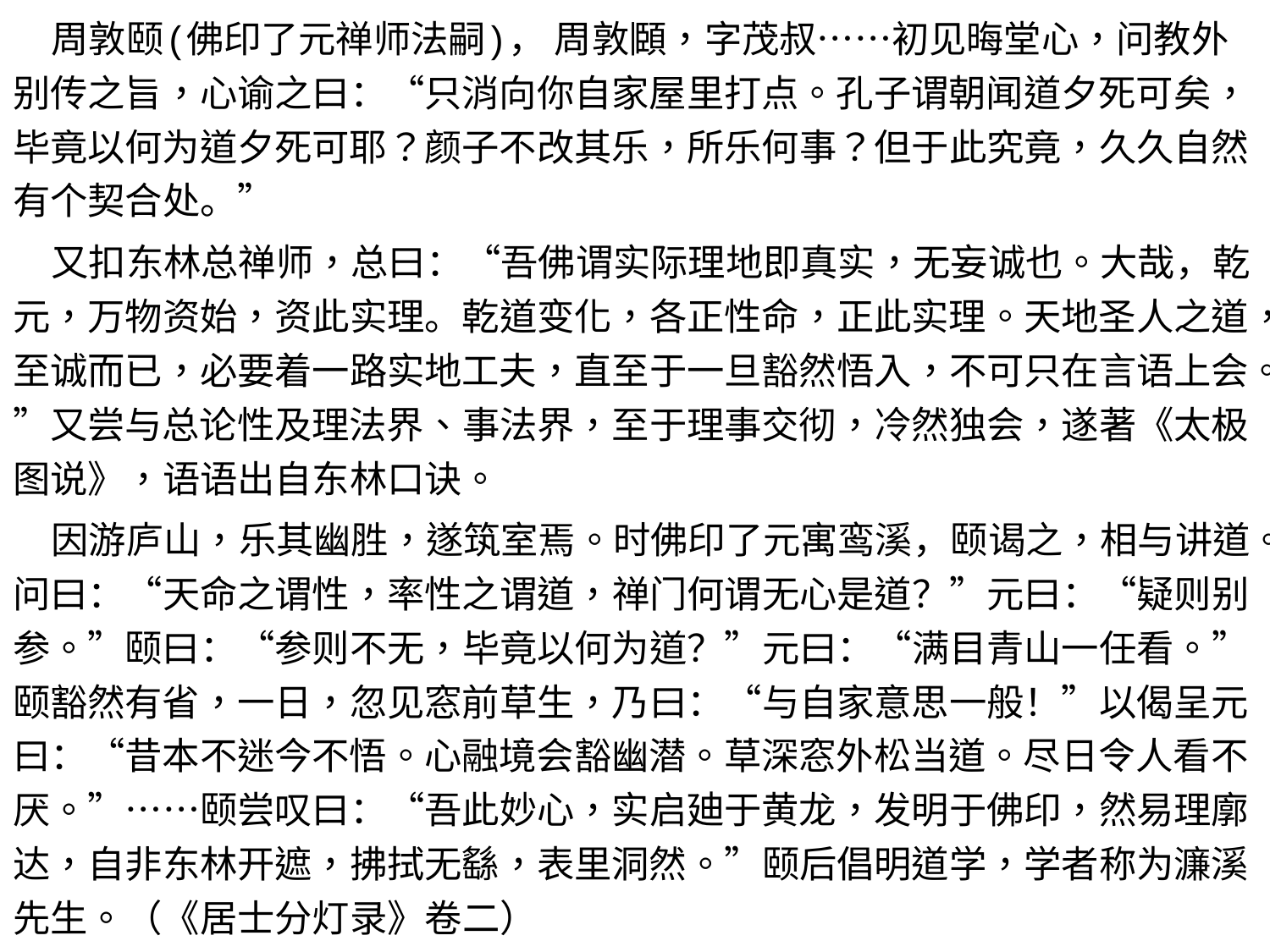

周敦颐(佛印了元禅师法嗣)， 周敦頥，字茂叔……初见晦堂心，问教外别传之旨，心谕之曰：“只消向你自家屋里打点。孔子谓朝闻道夕死可矣，毕竟以何为道夕死可耶？颜子不改其乐，所乐何事？但于此究竟，久久自然有个契合处。”
    又扣东林总禅师，总曰：“吾佛谓实际理地即真实，无妄诚也。大哉，乾元，万物资始，资此实理。乾道变化，各正性命，正此实理。天地圣人之道，至诚而已，必要着一路实地工夫，直至于一旦豁然悟入，不可只在言语上会。”又尝与总论性及理法界、事法界，至于理事交彻，冷然独会，遂著《太极图说》，语语出自东林口诀。
    因游庐山，乐其幽胜，遂筑室焉。时佛印了元寓鸾溪，颐谒之，相与讲道。问曰：“天命之谓性，率性之谓道，禅门何谓无心是道？”元曰：“疑则别参。”颐曰：“参则不无，毕竟以何为道？”元曰：“满目青山一任看。”颐豁然有省，一日，忽见窓前草生，乃曰：“与自家意思一般！”以偈呈元曰：“昔本不迷今不悟。心融境会豁幽潜。草深窓外松当道。尽日令人看不厌。”……颐尝叹曰：“吾此妙心，实启廸于黄龙，发明于佛印，然易理廓达，自非东林开遮，拂拭无繇，表里洞然。”颐后倡明道学，学者称为濂溪先生。（《居士分灯录》卷二）